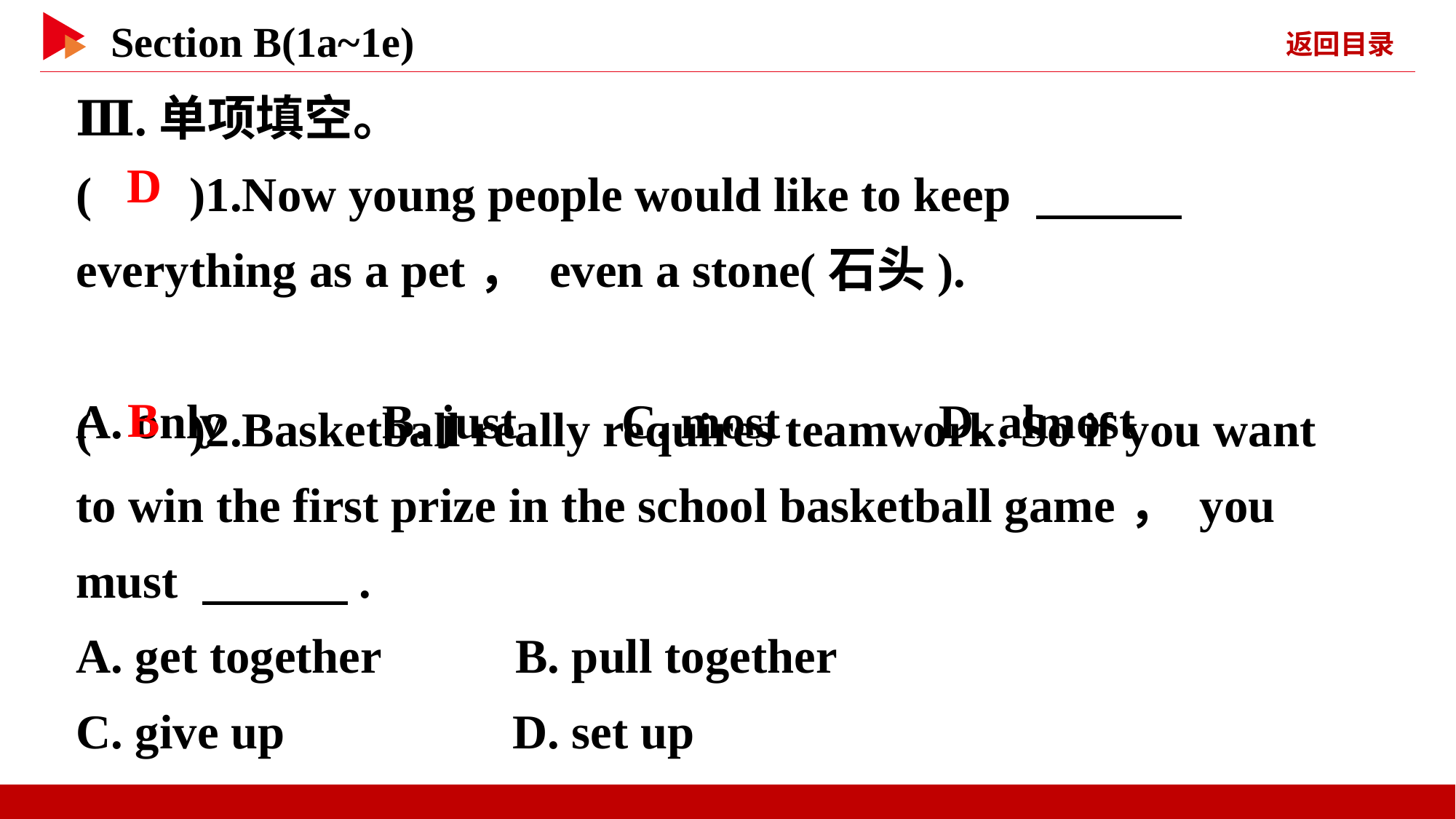

Ⅲ.单项填空。
(        )1.Now young people would like to keep 　　　everything as a pet， even a stone(石头).
A. only             B. just	C. most             D. almost
   D
(        )2.Basketball really requires teamwork. So if you want to win the first prize in the school basketball game， you must 　　　.
A. get together           B. pull together
C. give up             	D. set up
   B